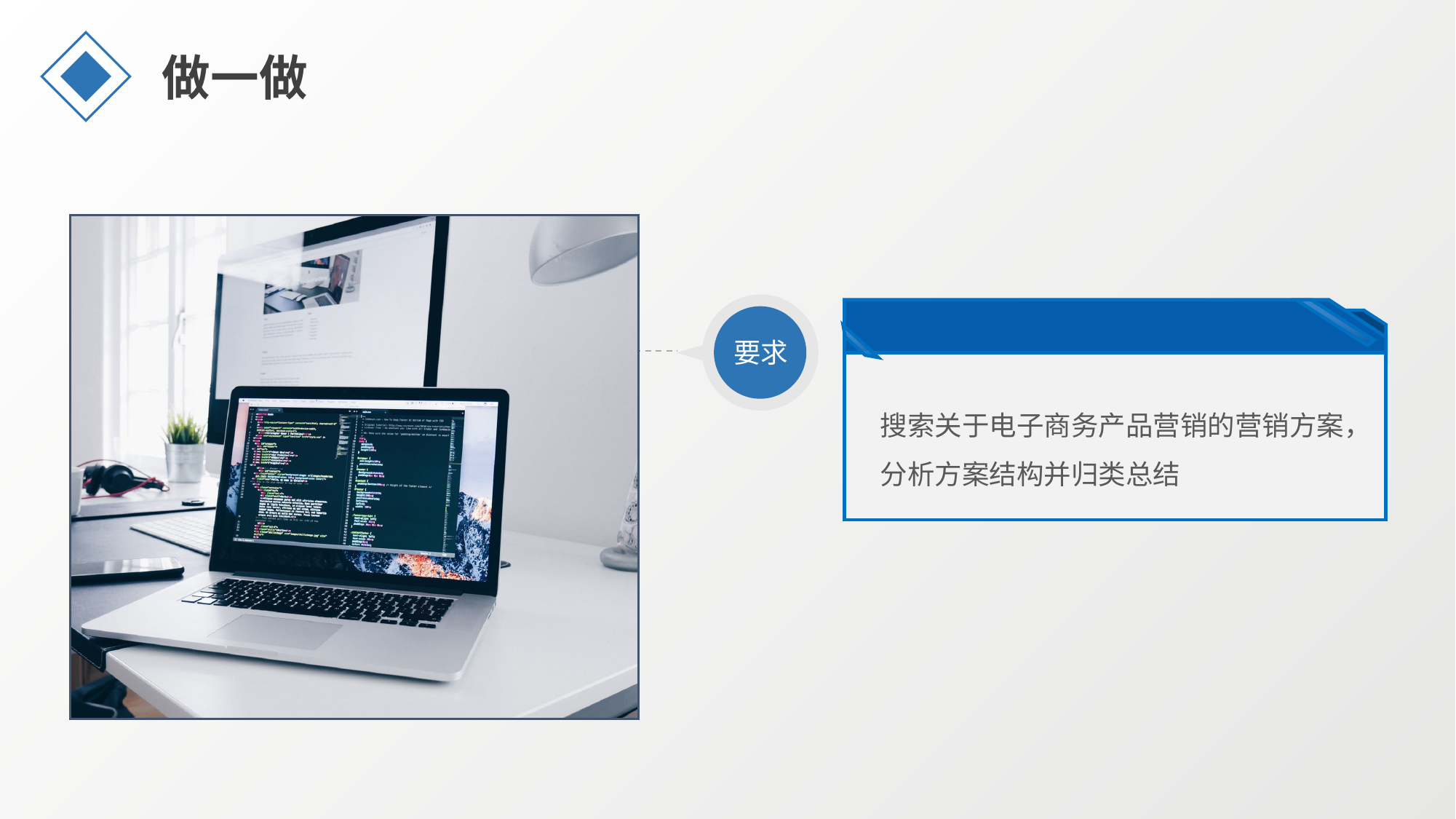

做一做

要求
搜索关于电子商务产品营销的营销方案，分析方案结构并归类总结